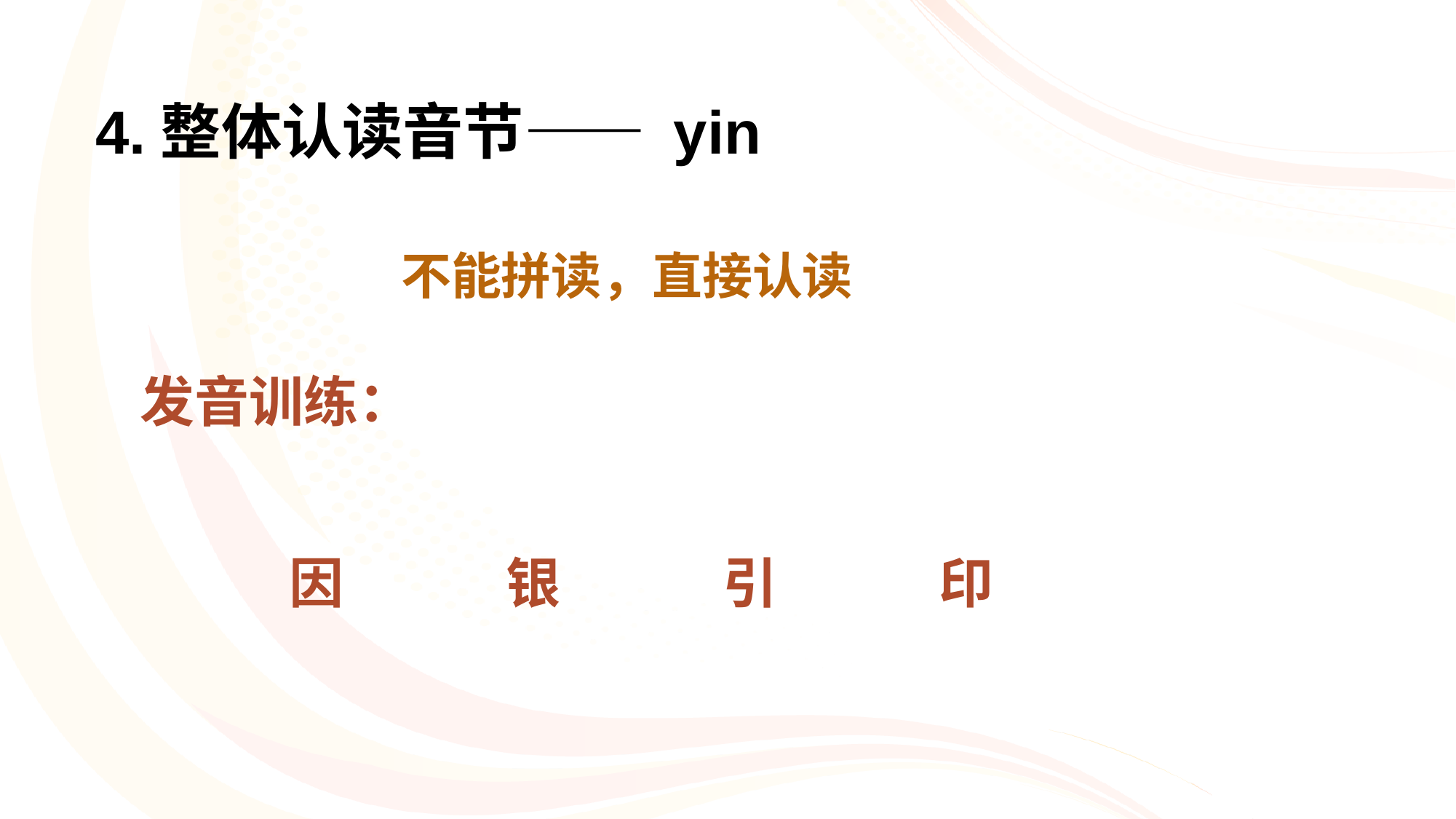

# 4.整体认读音节—— yin
不能拼读，直接认读
发音训练：
因
银
引
印